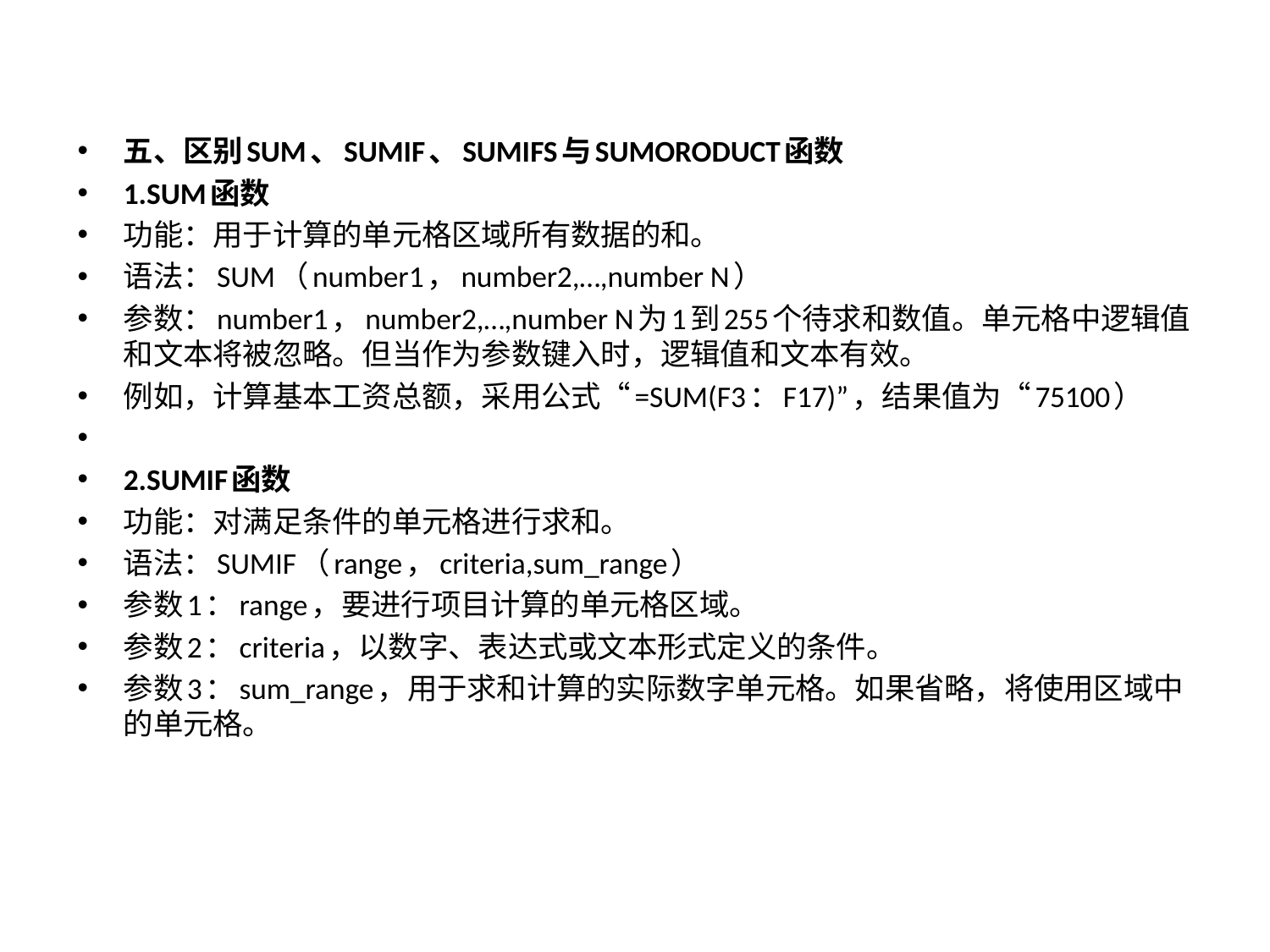

五、区别SUM、SUMIF、SUMIFS与SUMORODUCT函数
1.SUM函数
功能：用于计算的单元格区域所有数据的和。
语法：SUM（number1，number2,…,number N）
参数：number1，number2,…,number N为1到255个待求和数值。单元格中逻辑值和文本将被忽略。但当作为参数键入时，逻辑值和文本有效。
例如，计算基本工资总额，采用公式“=SUM(F3：F17)”，结果值为“75100）

2.SUMIF函数
功能：对满足条件的单元格进行求和。
语法：SUMIF（range，criteria,sum_range）
参数1：range，要进行项目计算的单元格区域。
参数2：criteria，以数字、表达式或文本形式定义的条件。
参数3：sum_range，用于求和计算的实际数字单元格。如果省略，将使用区域中的单元格。